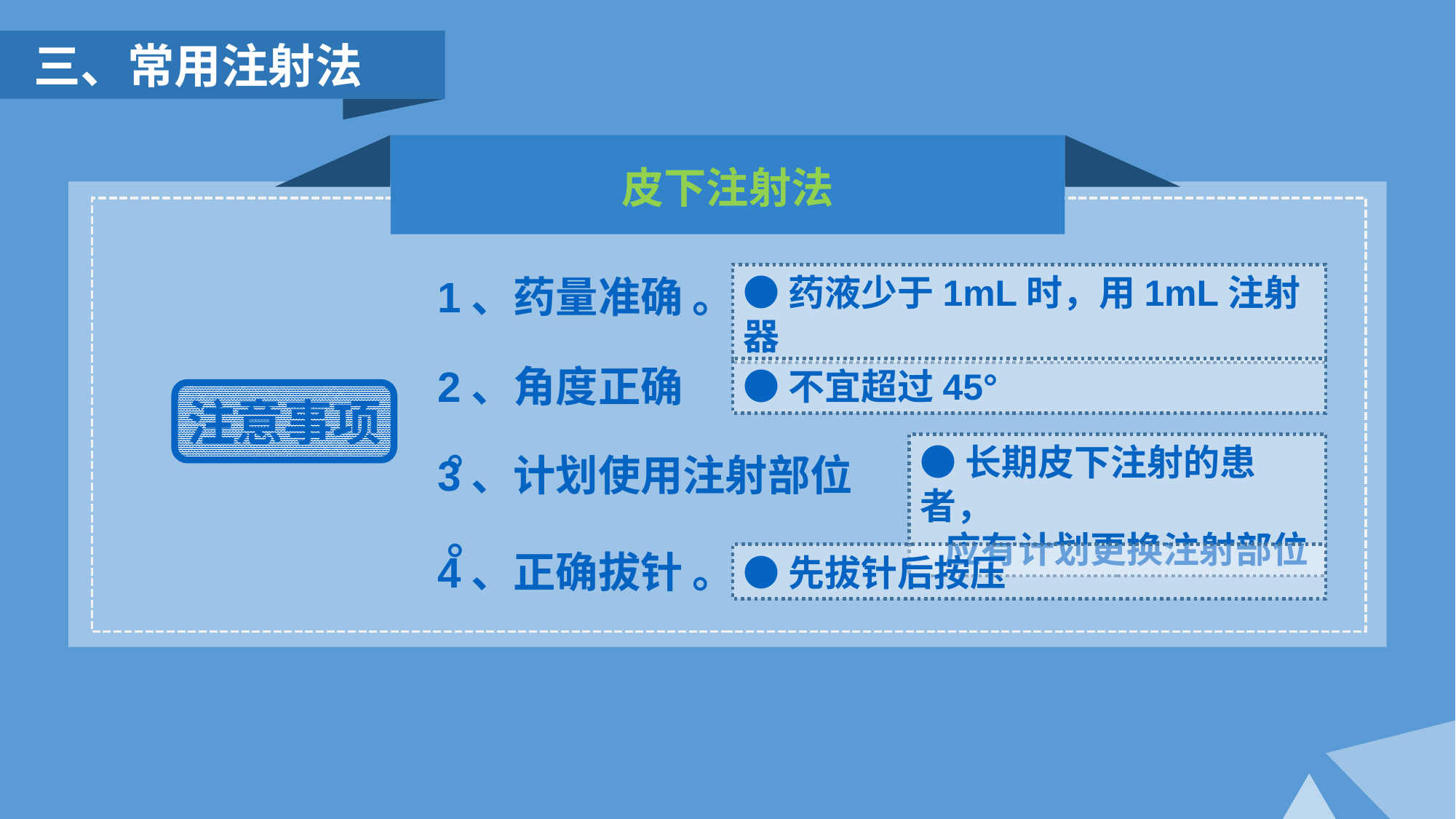

三、常用注射法

皮下注射法

1、药量准确 。

●药液少于1mL时，用1mL注射器
2、角度正确 。
●不宜超过45°
注意事项
3、计划使用注射部位 。
●长期皮下注射的患者，
  应有计划更换注射部位
4、正确拔针 。
●先拔针后按压